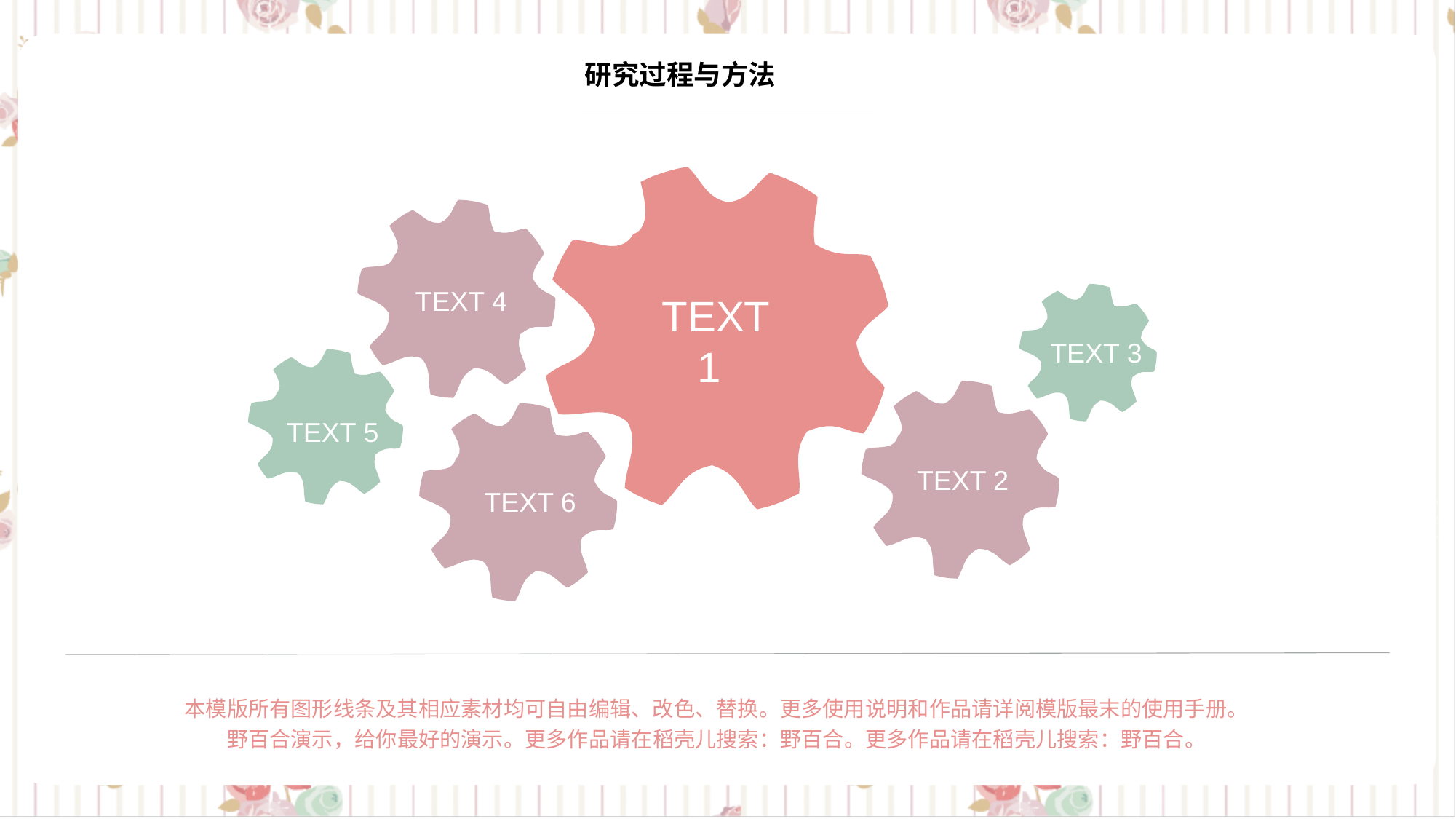

研究过程与方法

TEXT 4
TEXT
   1

TEXT 3

TEXT 5
TEXT 2
TEXT 6
本模版所有图形线条及其相应素材均可自由编辑、改色、替换。更多使用说明和作品请详阅模版最末的使用手册。野百合演示，给你最好的演示。更多作品请在稻壳儿搜索：野百合。更多作品请在稻壳儿搜索：野百合。